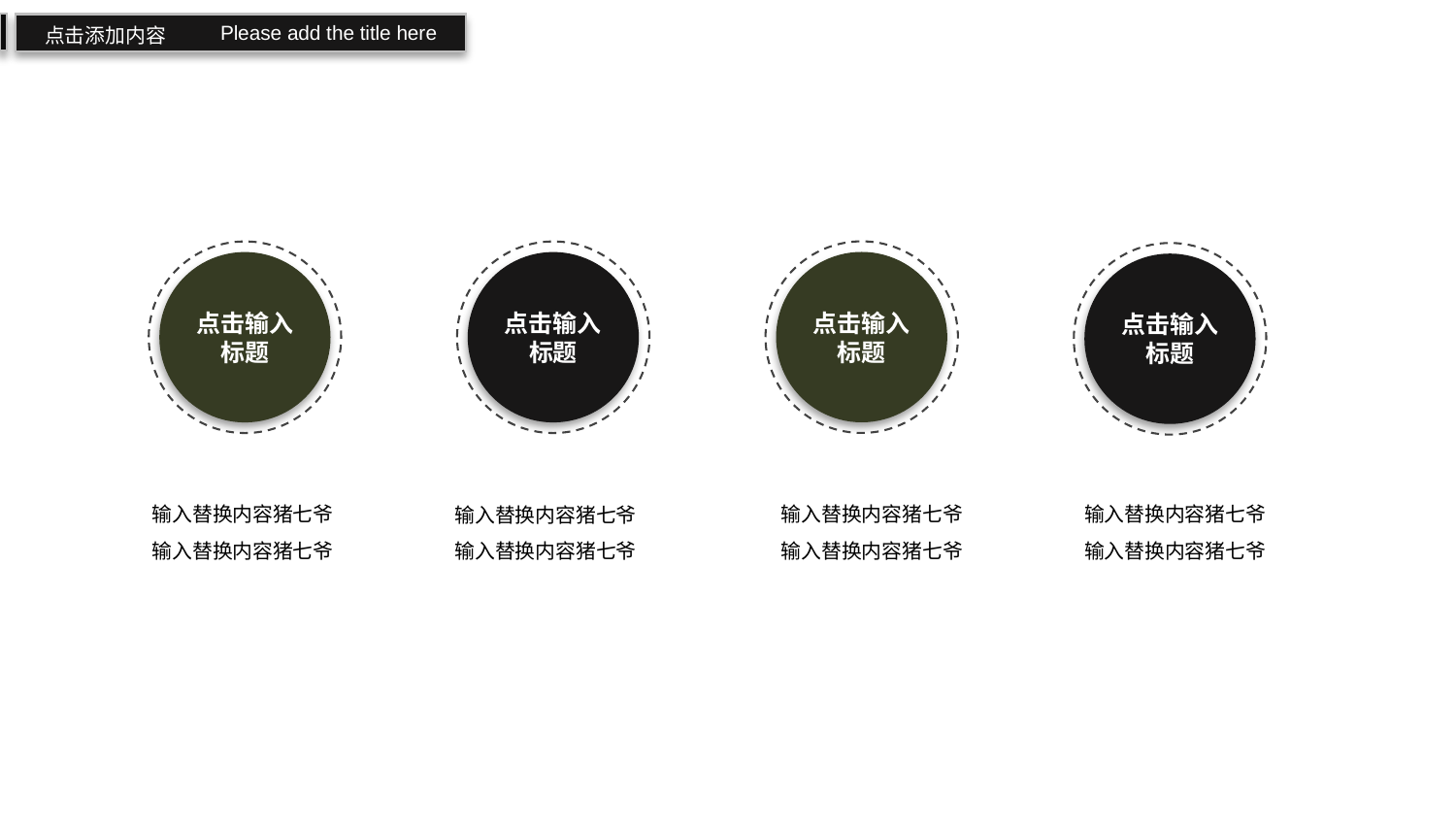

Please add the title here

点击添加内容

点击输入标题
点击输入标题
点击输入标题
点击输入标题
输入替换内容猪七爷
输入替换内容猪七爷
输入替换内容猪七爷
输入替换内容猪七爷
输入替换内容猪七爷
输入替换内容猪七爷
输入替换内容猪七爷
输入替换内容猪七爷